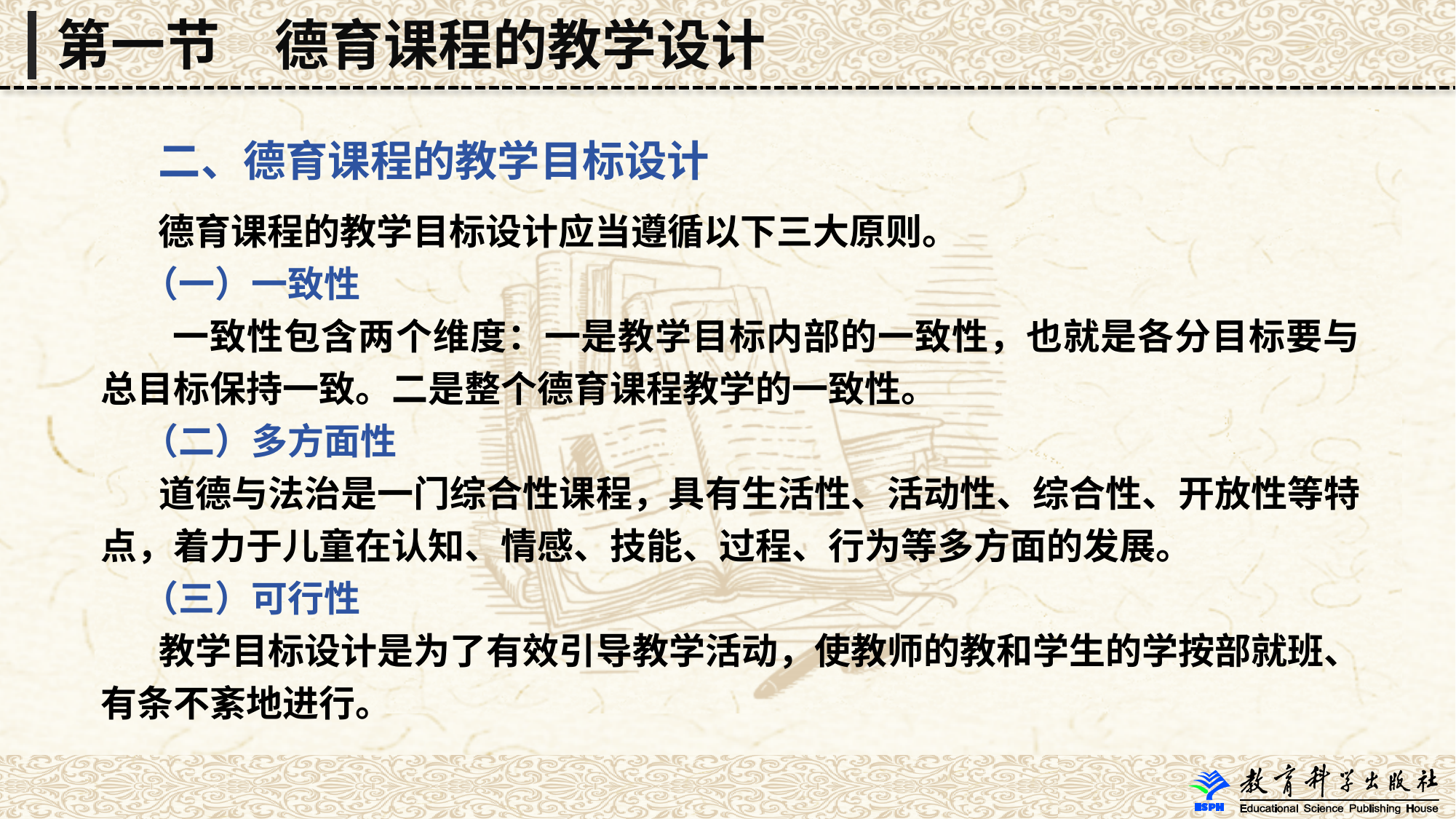

第一节　德育课程的教学设计
      二、德育课程的教学目标设计

      德育课程的教学目标设计应当遵循以下三大原则。
    （一）一致性
       一致性包含两个维度：一是教学目标内部的一致性，也就是各分目标要与总目标保持一致。二是整个德育课程教学的一致性。
    （二）多方面性
      道德与法治是一门综合性课程，具有生活性、活动性、综合性、开放性等特点，着力于儿童在认知、情感、技能、过程、行为等多方面的发展。
    （三）可行性
      教学目标设计是为了有效引导教学活动，使教师的教和学生的学按部就班、有条不紊地进行。